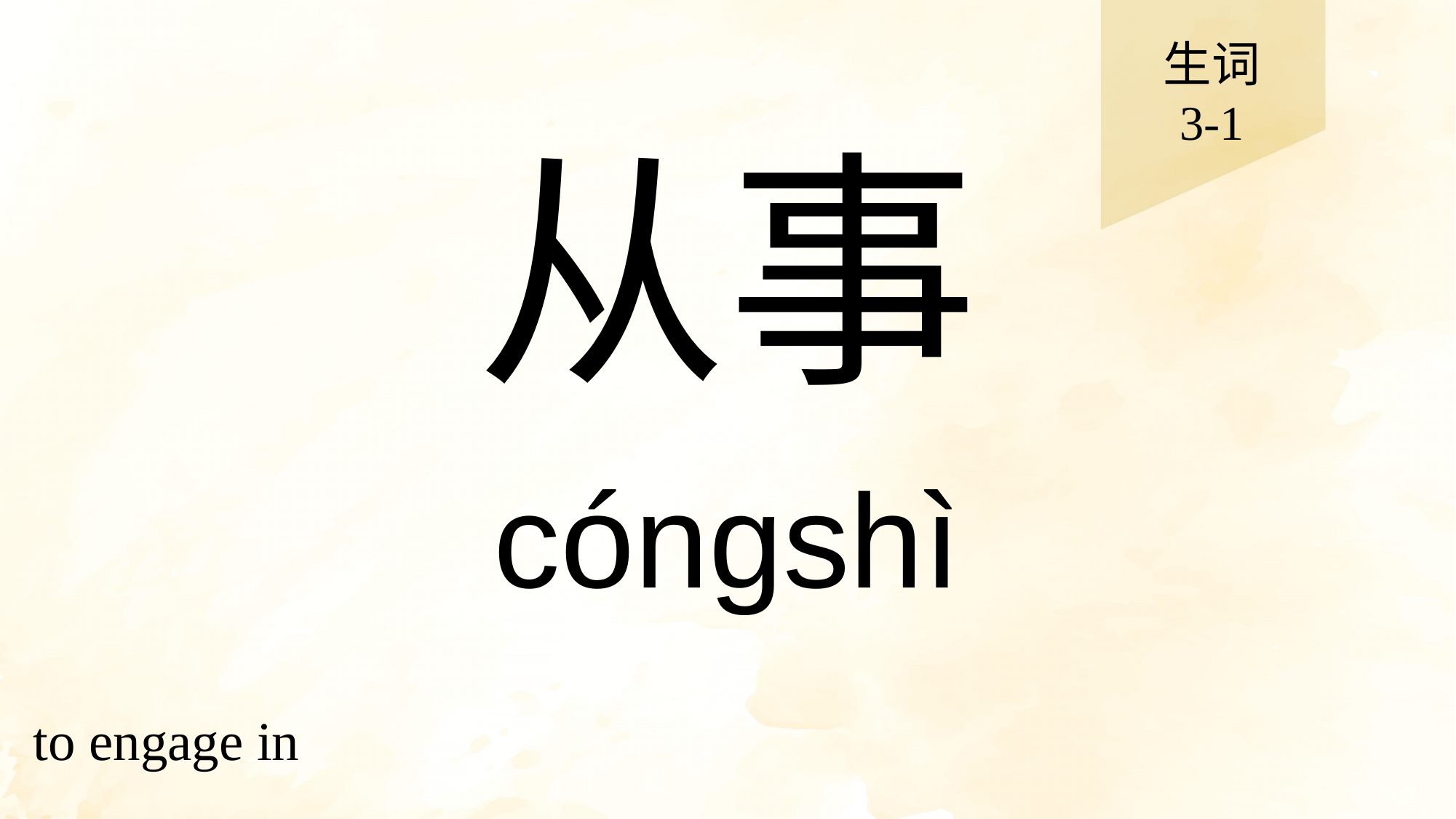

生词
3-1
# 从事
cóngshì
to engage in